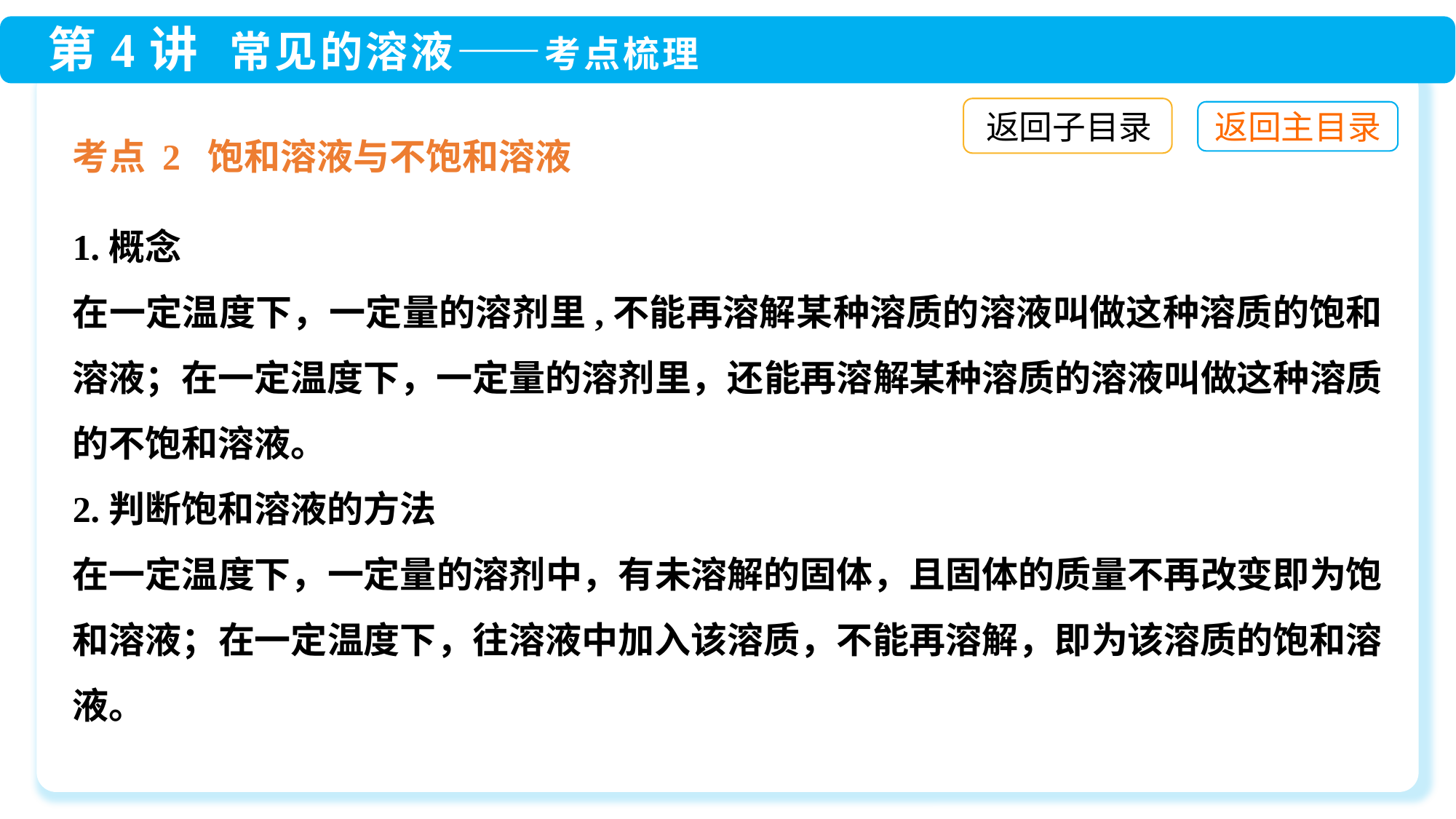

返回子目录
考点 2  饱和溶液与不饱和溶液
1.概念
在一定温度下，一定量的溶剂里,不能再溶解某种溶质的溶液叫做这种溶质的饱和溶液；在一定温度下，一定量的溶剂里，还能再溶解某种溶质的溶液叫做这种溶质的不饱和溶液。
2.判断饱和溶液的方法
在一定温度下，一定量的溶剂中，有未溶解的固体，且固体的质量不再改变即为饱和溶液；在一定温度下，往溶液中加入该溶质，不能再溶解，即为该溶质的饱和溶液。